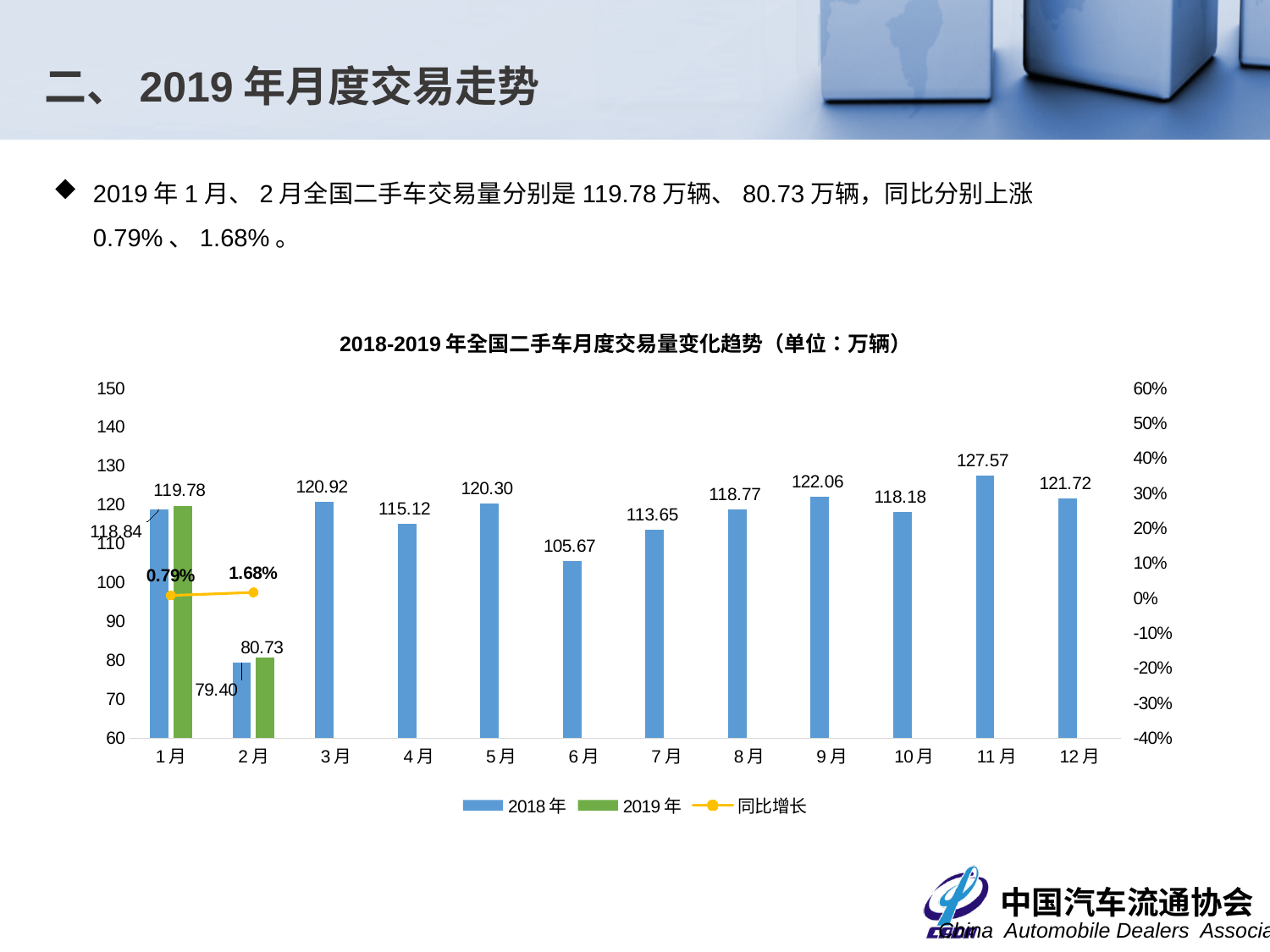

二、2019年月度交易走势
2019年1月、2月全国二手车交易量分别是119.78万辆、80.73万辆，同比分别上涨0.79%、1.68%。

### Chart: 2018-2019年全国二手车月度交易量变化趋势（单位：万辆）

| Category | 2018年 | 2019年 | 同比增长 |
|---|---|---|---|
| 1月 | 118.8407 | 119.7829 | 0.007928260267736631 |
| 2月 | 79.3951 | 80.7289 | 0.016799525411517857 |
| 3月 | 120.9171 | None | None |
| 4月 | 115.1196 | None | None |
| 5月 | 120.3031 | None | None |
| 6月 | 105.6684 | None | None |
| 7月 | 113.651 | None | None |
| 8月 | 118.769 | None | None |
| 9月 | 122.0558 | None | None |
| 10月 | 118.1762 | None | None |
| 11月 | 127.5715 | None | None |
| 12月 | 121.7234 | None | None |